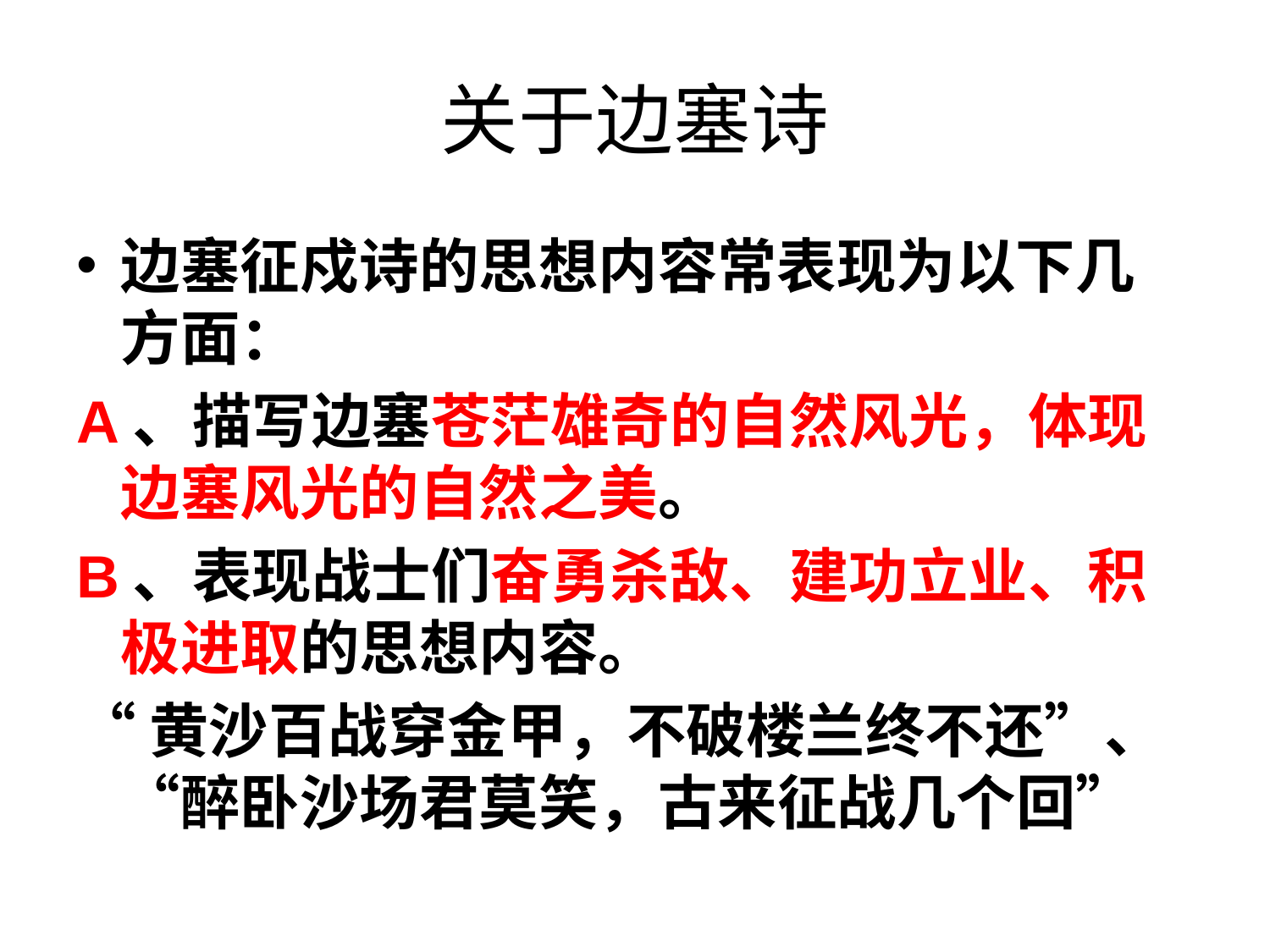

# 关于边塞诗
边塞征戍诗的思想内容常表现为以下几方面：
A、描写边塞苍茫雄奇的自然风光，体现边塞风光的自然之美。
B、表现战士们奋勇杀敌、建功立业、积极进取的思想内容。
“黄沙百战穿金甲，不破楼兰终不还”、“醉卧沙场君莫笑，古来征战几个回”